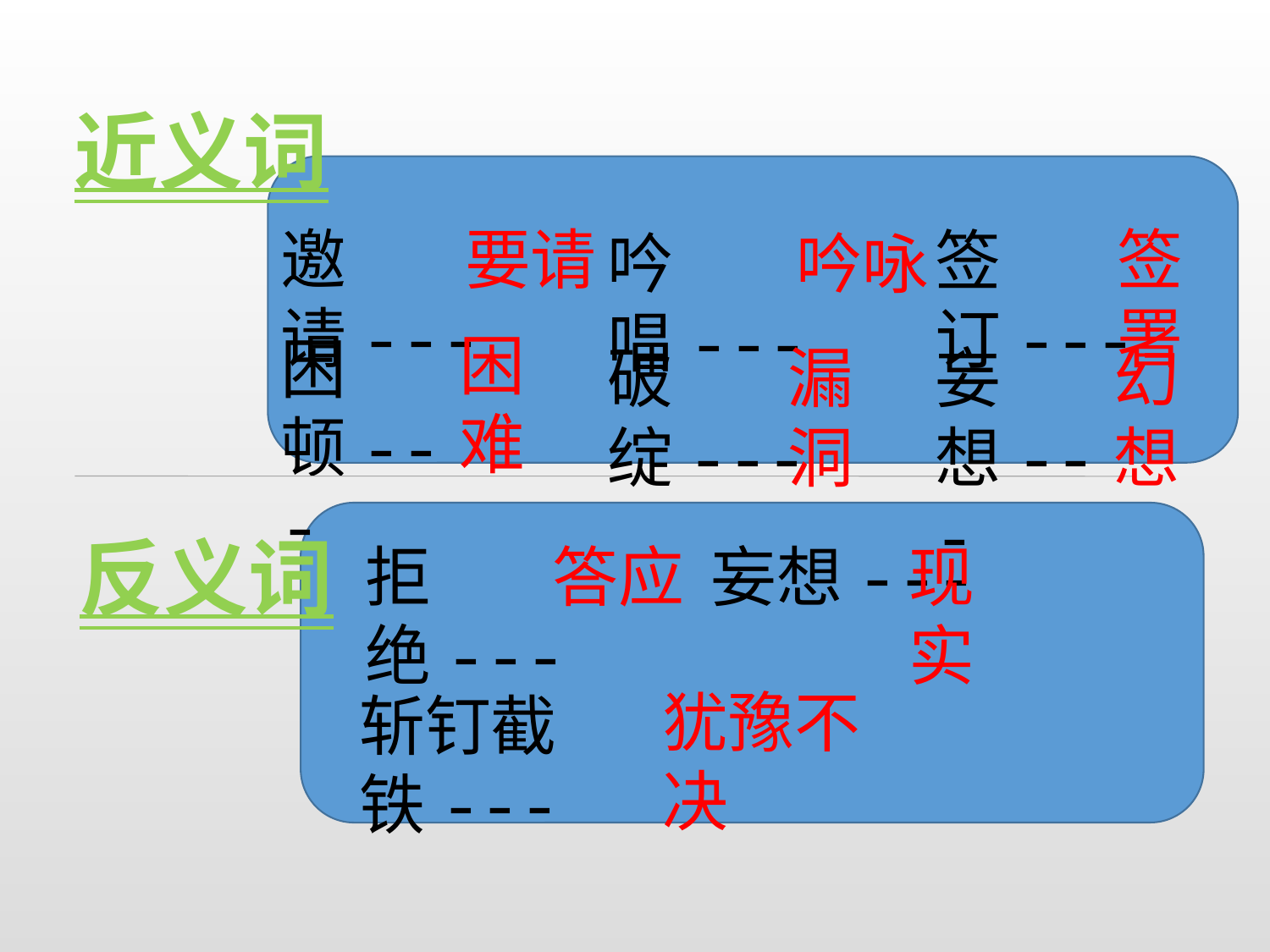

近义词

邀请---
要请
签署
签订---
吟唱---
吟咏
困难
困顿---
破绽---
漏洞
妄想---
幻想

反义词
拒绝---
答应
现实
妄想---
犹豫不决
斩钉截铁---